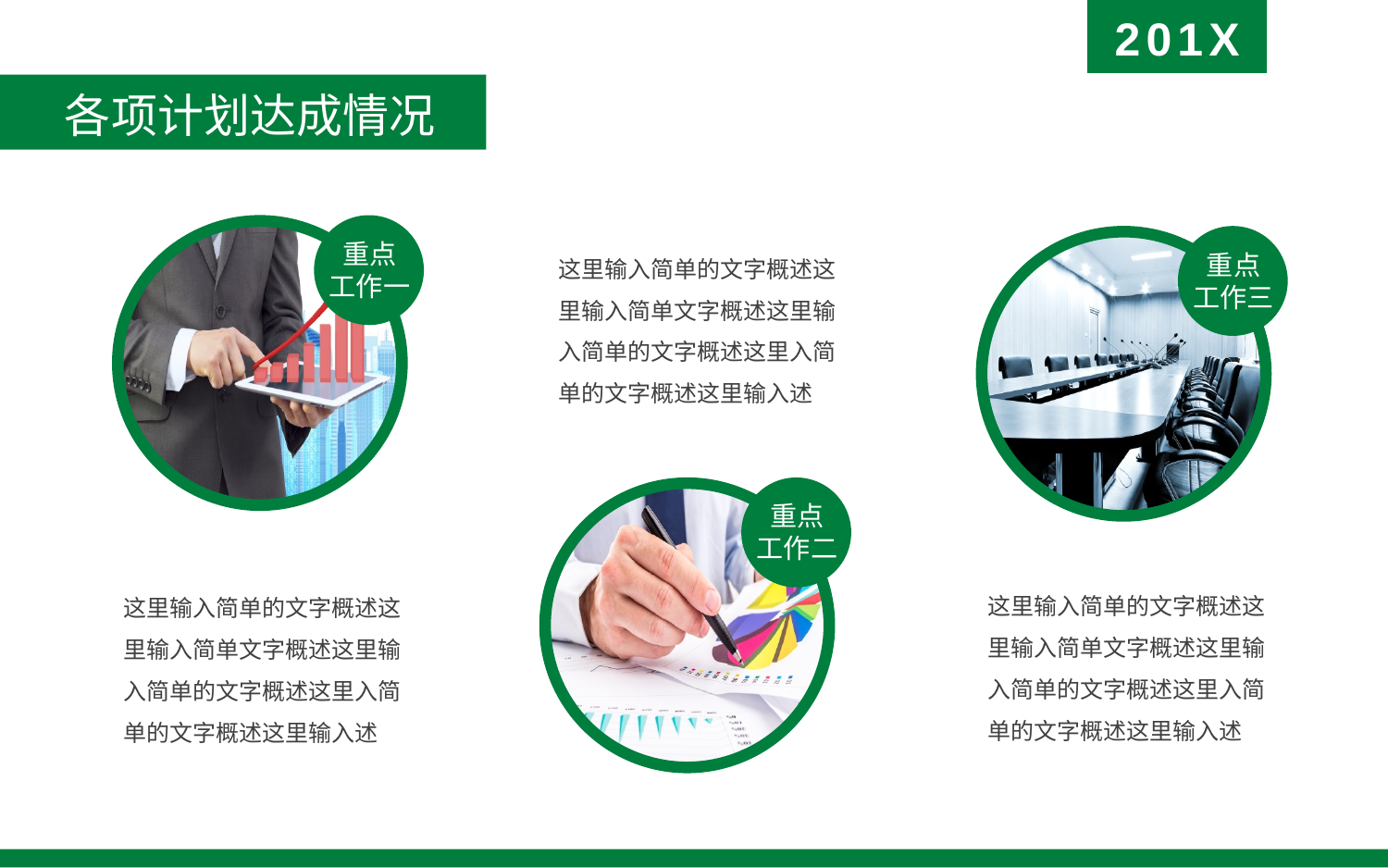

201X

各项计划达成情况

重点
工作一

这里输入简单的文字概述这里输入简单文字概述这里输入简单的文字概述这里入简
单的文字概述这里输入述
重点
工作三

重点
工作二
这里输入简单的文字概述这里输入简单文字概述这里输入简单的文字概述这里入简
单的文字概述这里输入述
这里输入简单的文字概述这里输入简单文字概述这里输入简单的文字概述这里入简
单的文字概述这里输入述